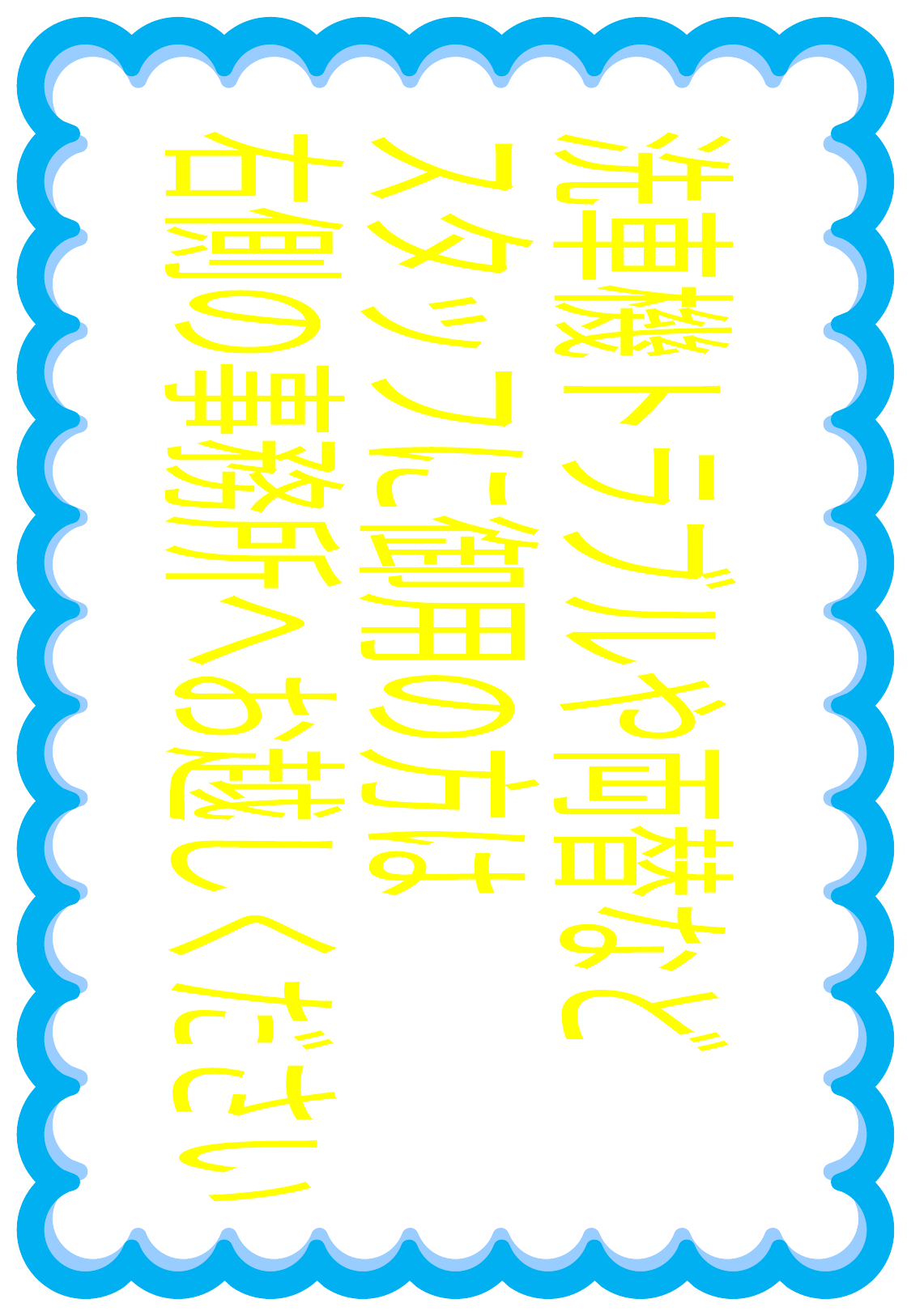

洗車機トラブルや両替など
スタッフに御用の方は
右側の事務所へお越しください